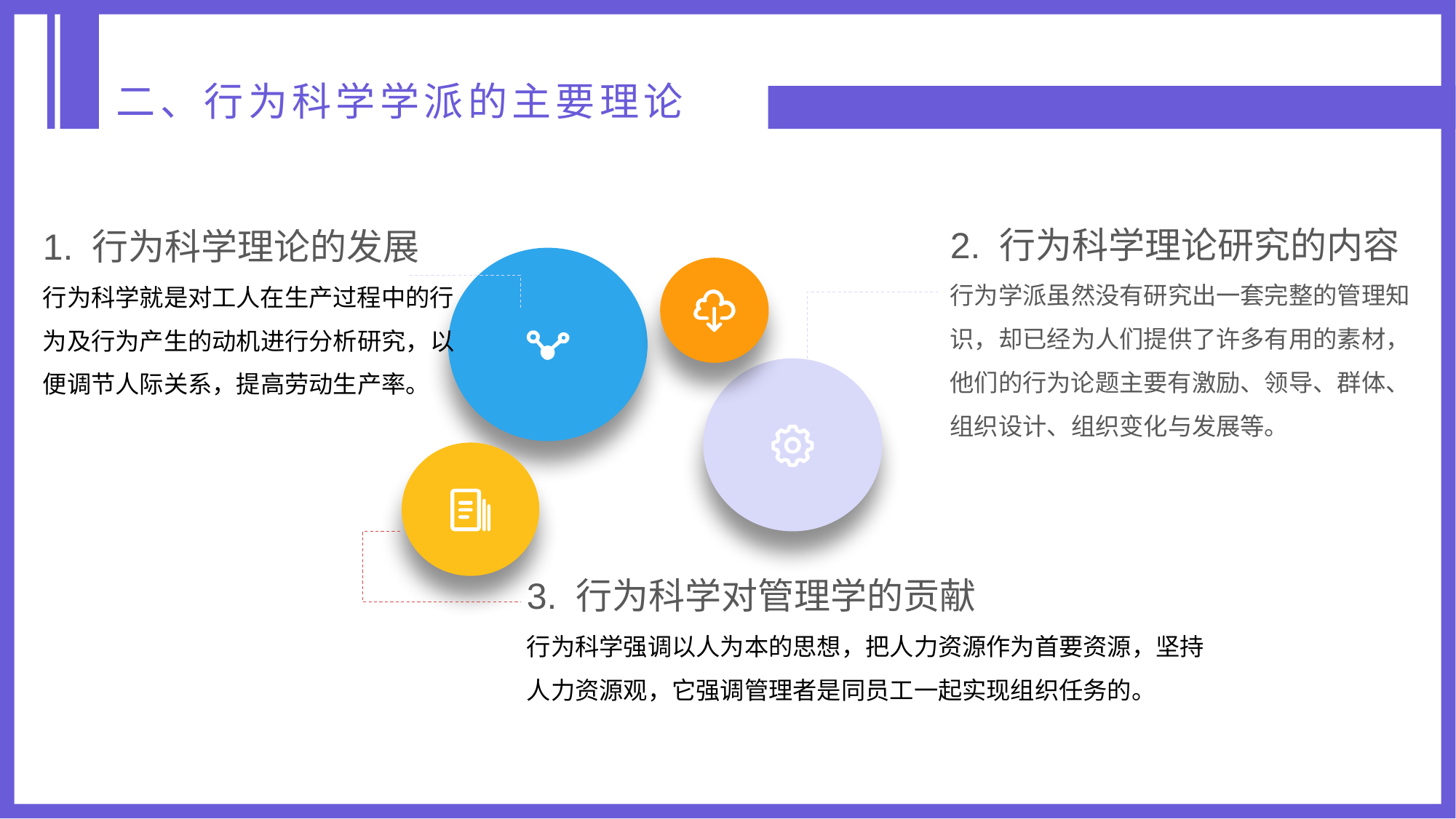

二、行为科学学派的主要理论
2. 行为科学理论研究的内容行为学派虽然没有研究出一套完整的管理知识，却已经为人们提供了许多有用的素材，他们的行为论题主要有激励、领导、群体、组织设计、组织变化与发展等。
1. 行为科学理论的发展
行为科学就是对工人在生产过程中的行为及行为产生的动机进行分析研究，以便调节人际关系，提高劳动生产率。

3. 行为科学对管理学的贡献
行为科学强调以人为本的思想，把人力资源作为首要资源，坚持人力资源观，它强调管理者是同员工一起实现组织任务的。